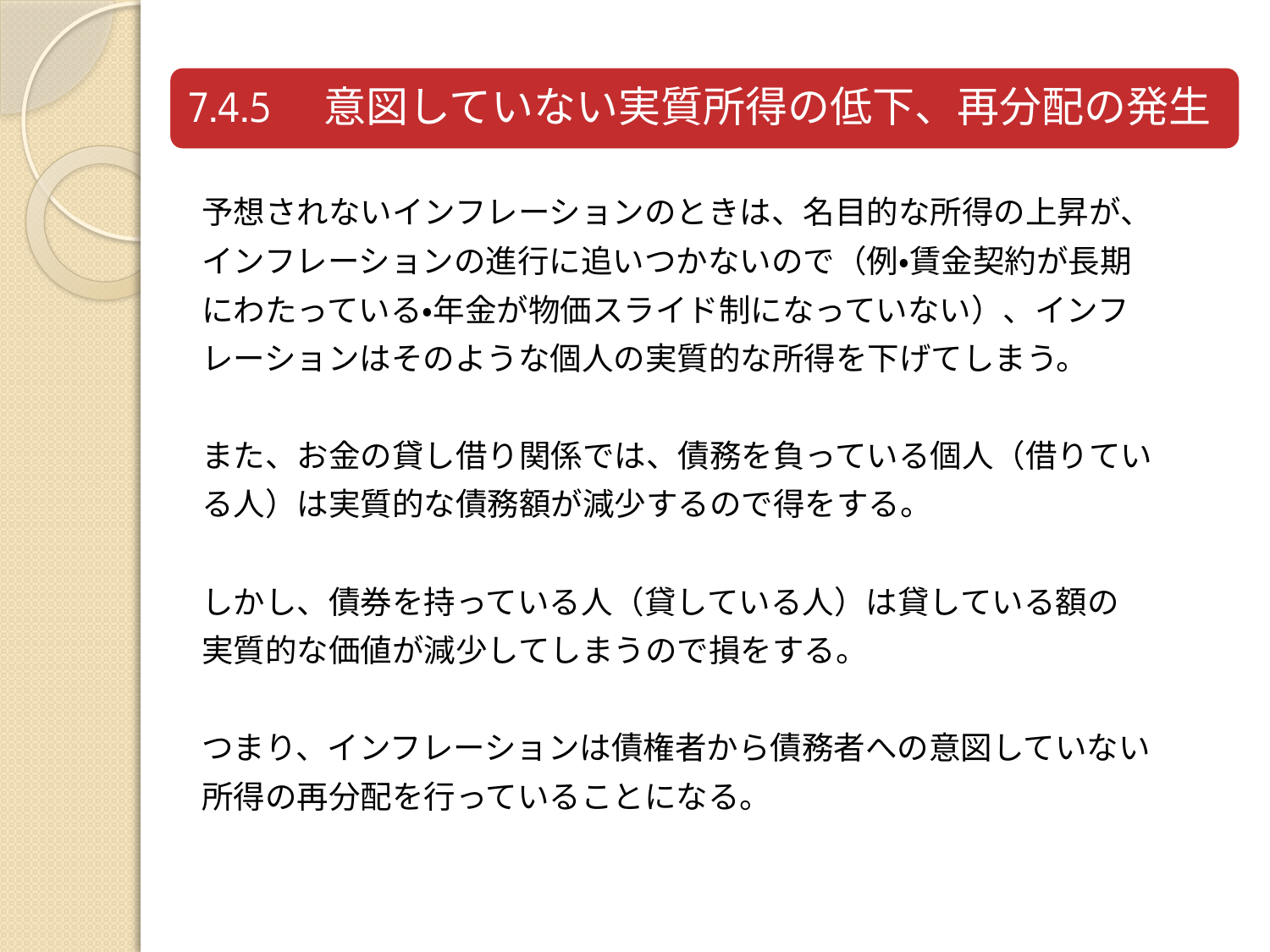

7.4.5　意図していない実質所得の低下、再分配の発生
予想されないインフレーションのときは、名目的な所得の上昇が、
インフレーションの進行に追いつかないので（例・賃金契約が長期
にわたっている・年金が物価スライド制になっていない）、インフ
レーションはそのような個人の実質的な所得を下げてしまう。

また、お金の貸し借り関係では、債務を負っている個人（借りてい
る人）は実質的な債務額が減少するので得をする。

しかし、債券を持っている人（貸している人）は貸している額の
実質的な価値が減少してしまうので損をする。

つまり、インフレーションは債権者から債務者への意図していない
所得の再分配を行っていることになる。